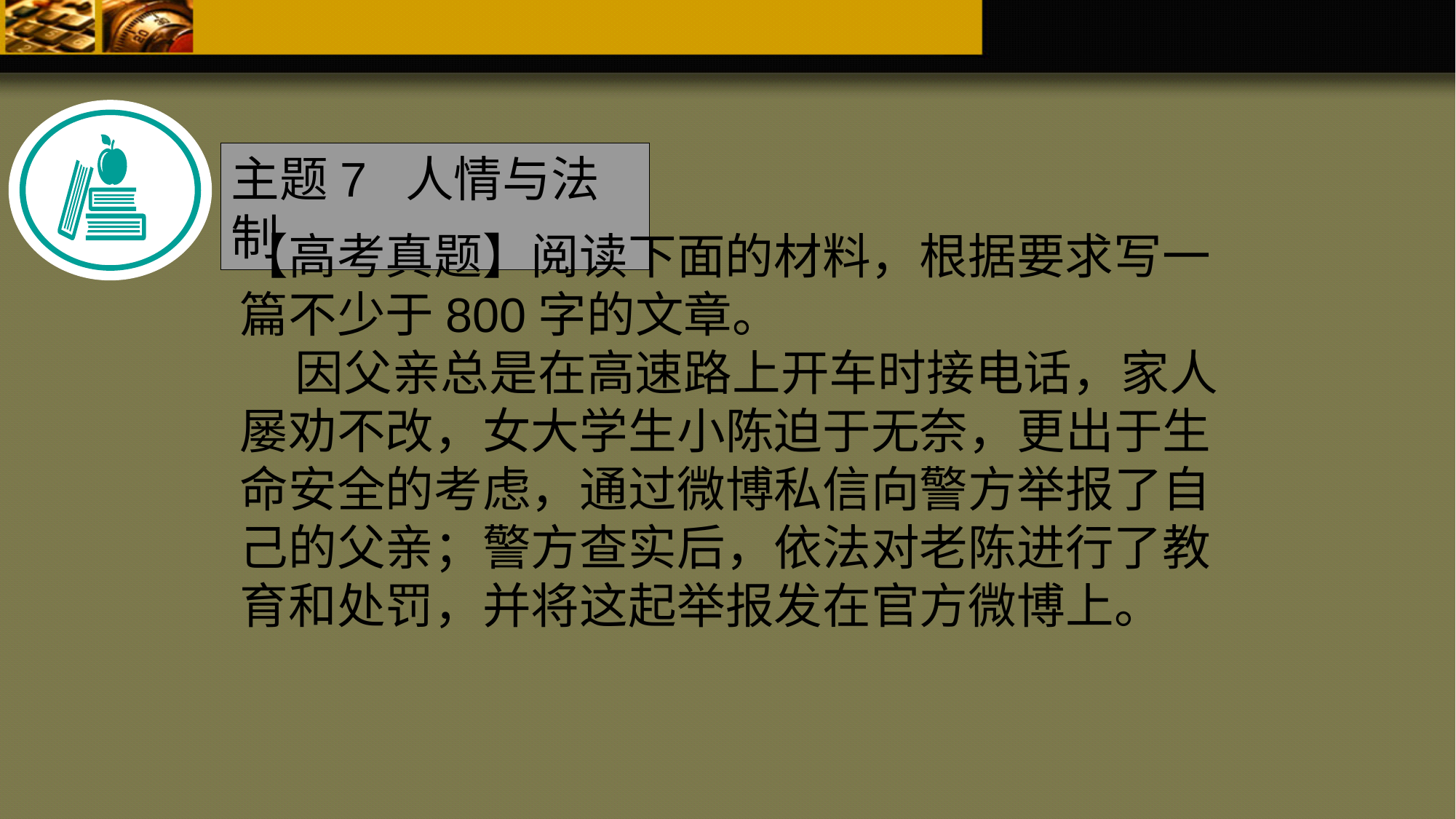

主题7  人情与法制
【高考真题】阅读下面的材料，根据要求写一篇不少于800字的文章。
    因父亲总是在高速路上开车时接电话，家人屡劝不改，女大学生小陈迫于无奈，更出于生命安全的考虑，通过微博私信向警方举报了自己的父亲；警方查实后，依法对老陈进行了教育和处罚，并将这起举报发在官方微博上。